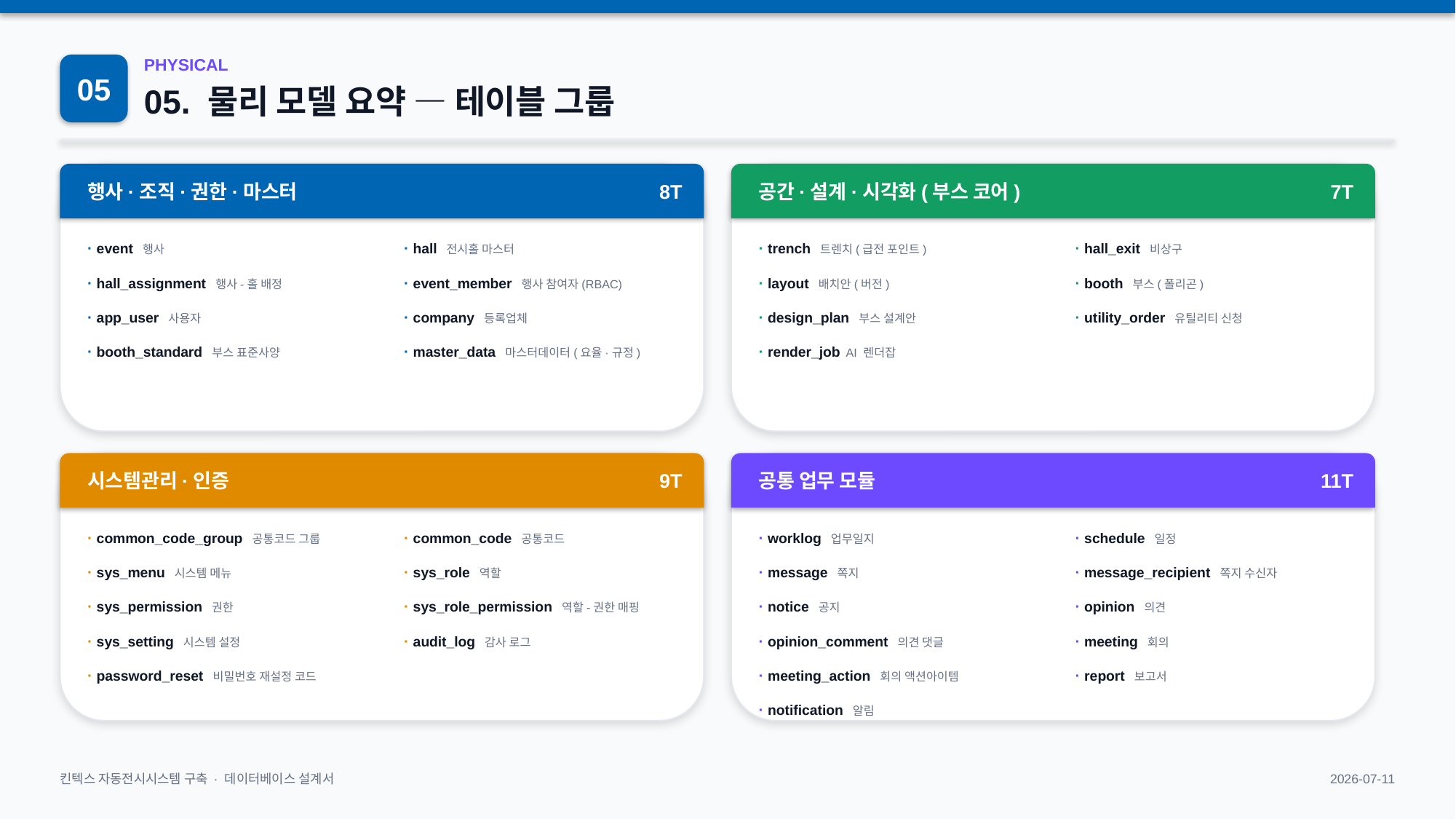

05
PHYSICAL
05. 물리 모델 요약 — 테이블 그룹

행사·조직·권한·마스터
8T

공간·설계·시각화(부스 코어)
7T
· event  행사
· hall  전시홀 마스터
· trench  트렌치(급전 포인트)
· hall_exit  비상구
· hall_assignment  행사-홀 배정
· event_member  행사 참여자(RBAC)
· layout  배치안(버전)
· booth  부스(폴리곤)
· app_user  사용자
· company  등록업체
· design_plan  부스 설계안
· utility_order  유틸리티 신청
· booth_standard  부스 표준사양
· master_data  마스터데이터(요율·규정)
· render_job  AI 렌더잡

시스템관리·인증
9T

공통 업무 모듈
11T
· common_code_group  공통코드 그룹
· common_code  공통코드
· worklog  업무일지
· schedule  일정
· sys_menu  시스템 메뉴
· sys_role  역할
· message  쪽지
· message_recipient  쪽지 수신자
· sys_permission  권한
· sys_role_permission  역할-권한 매핑
· notice  공지
· opinion  의견
· sys_setting  시스템 설정
· audit_log  감사 로그
· opinion_comment  의견 댓글
· meeting  회의
· password_reset  비밀번호 재설정 코드
· meeting_action  회의 액션아이템
· report  보고서
· notification  알림
킨텍스 자동전시시스템 구축 · 데이터베이스 설계서
2026-07-11